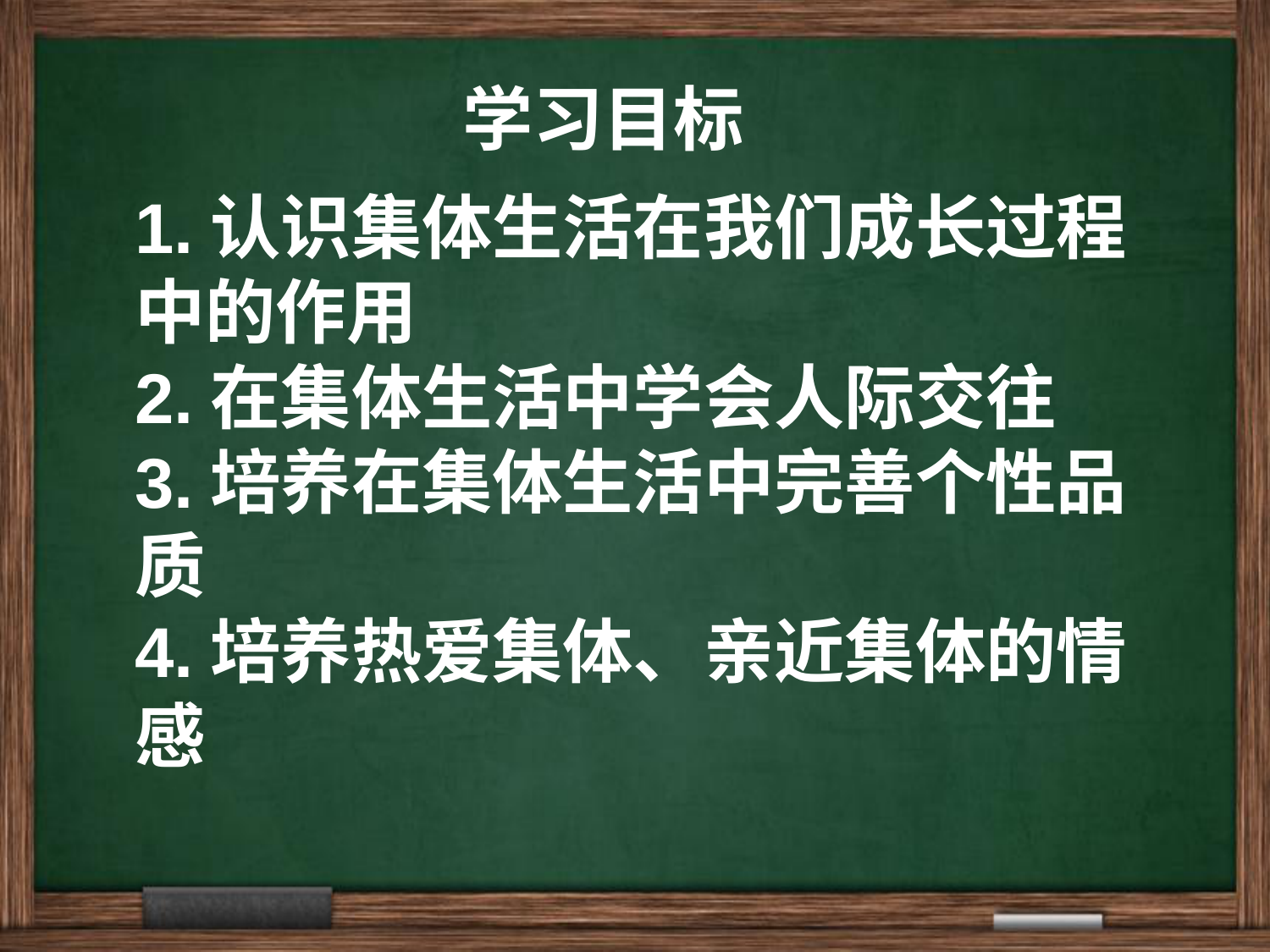

学习目标
1.认识集体生活在我们成长过程中的作用
2.在集体生活中学会人际交往
3.培养在集体生活中完善个性品质
4.培养热爱集体、亲近集体的情感